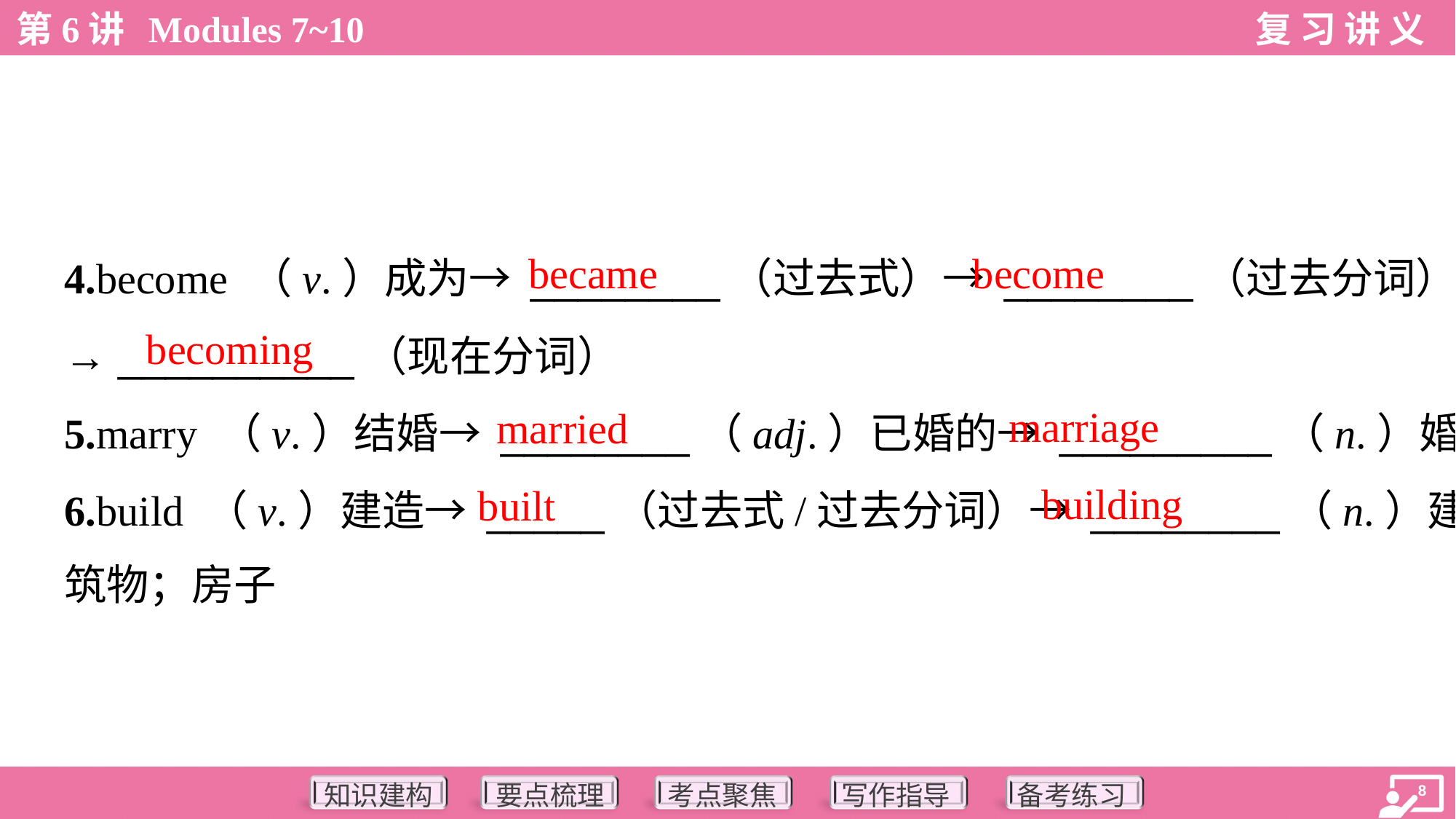

became
become
4.become （v.）成为→ ________（过去式）→ ________（过去分词）
→ __________（现在分词）
5.marry （v.）结婚→ ________（adj.）已婚的→ _________（n.）婚姻
6.build （v.）建造→ _____（过去式/过去分词）→ ________（n.）建
筑物；房子
becoming
marriage
married
building
built